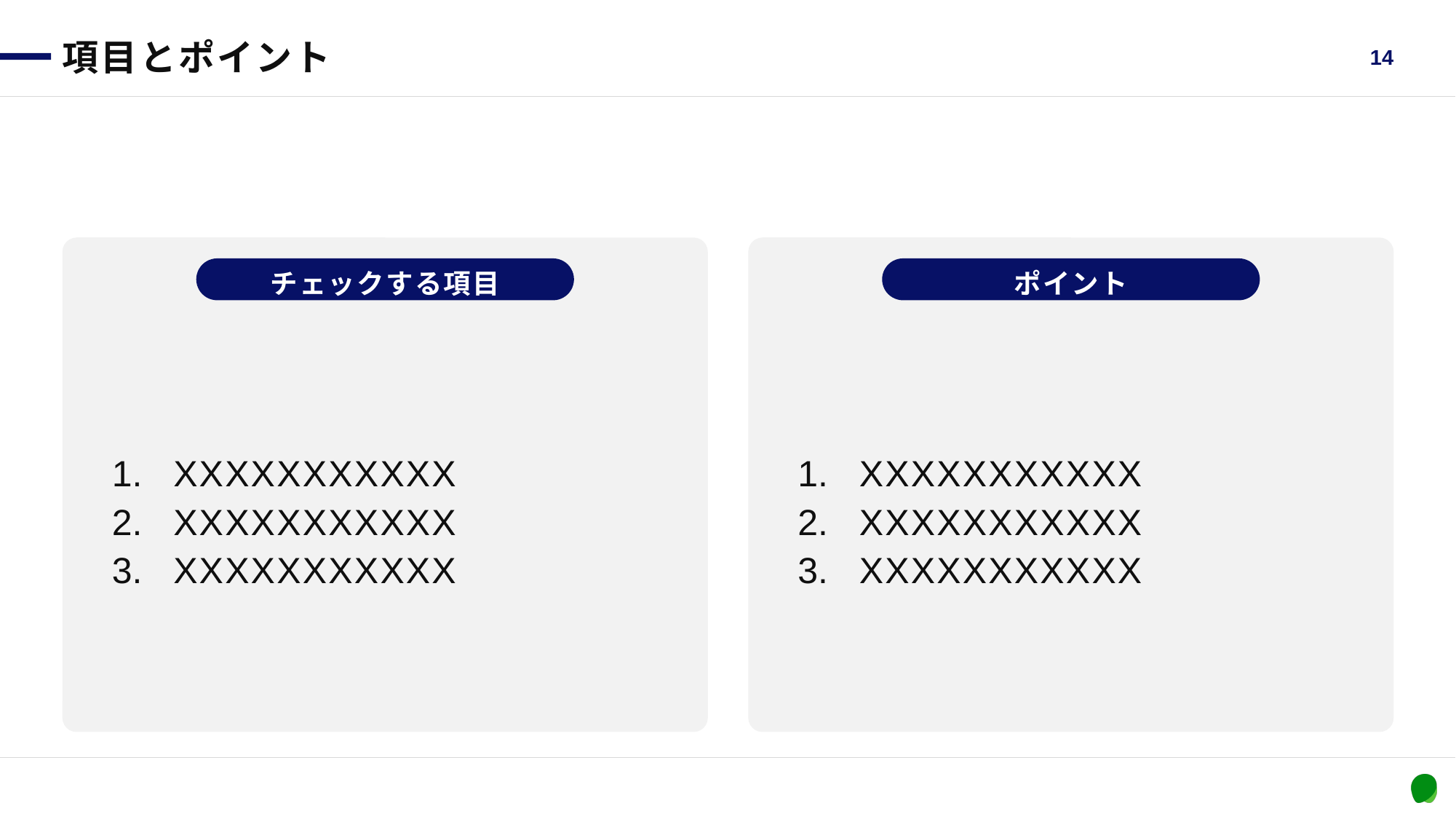

# 項目とポイント
14

チェックする項目
ポイント
XXXXXXXXXXX
XXXXXXXXXXX
XXXXXXXXXXX
XXXXXXXXXXX
XXXXXXXXXXX
XXXXXXXXXXX